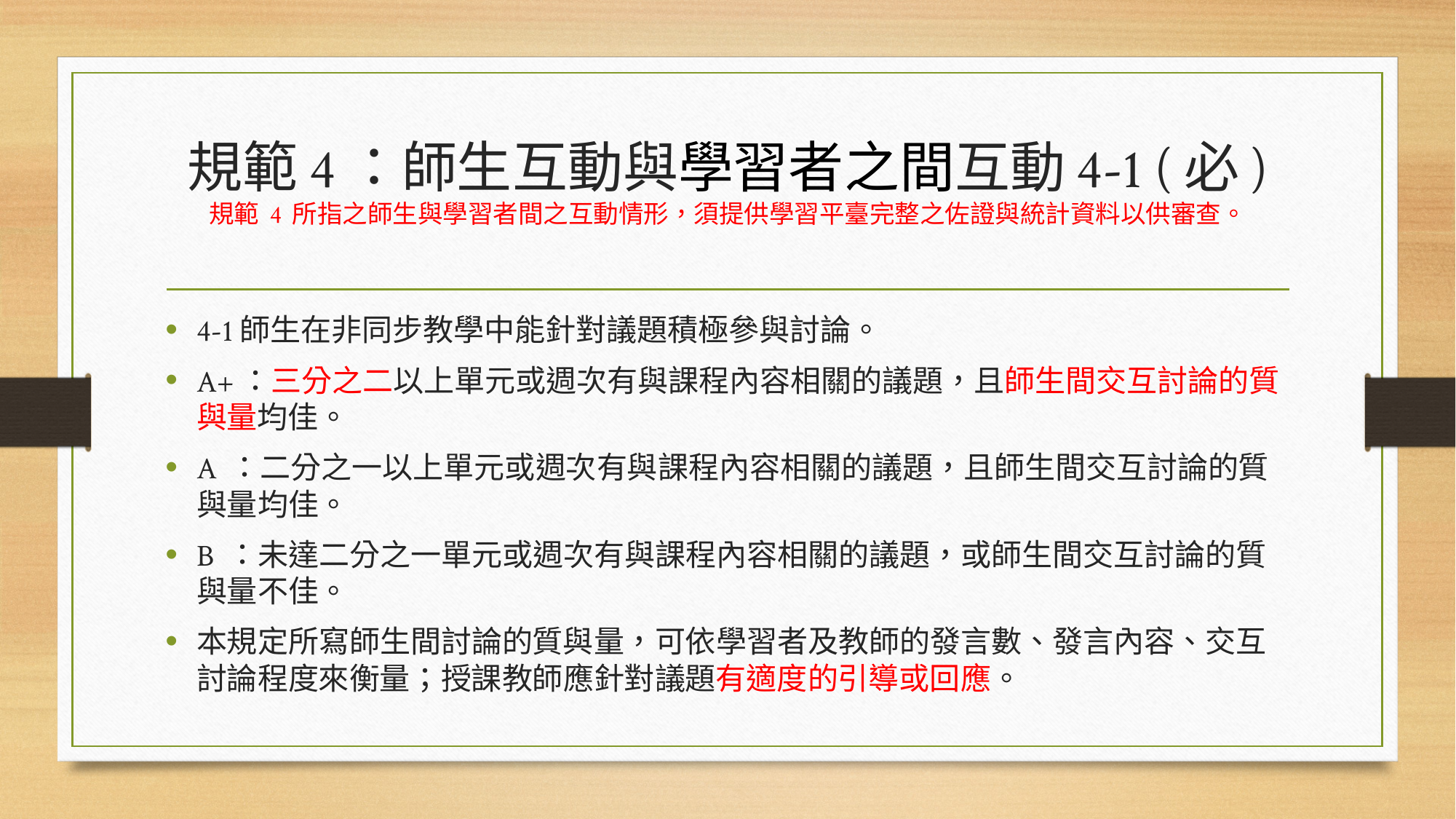

# 規範4：師生互動與學習者之間互動4-1 (必) 規範 4 所指之師生與學習者間之互動情形，須提供學習平臺完整之佐證與統計資料以供審查。
4-1師生在非同步教學中能針對議題積極參與討論。
A+：三分之二以上單元或週次有與課程內容相關的議題，且師生間交互討論的質與量均佳。
A ：二分之一以上單元或週次有與課程內容相關的議題，且師生間交互討論的質與量均佳。
B ：未達二分之一單元或週次有與課程內容相關的議題，或師生間交互討論的質與量不佳。
本規定所寫師生間討論的質與量，可依學習者及教師的發言數、發言內容、交互討論程度來衡量；授課教師應針對議題有適度的引導或回應。